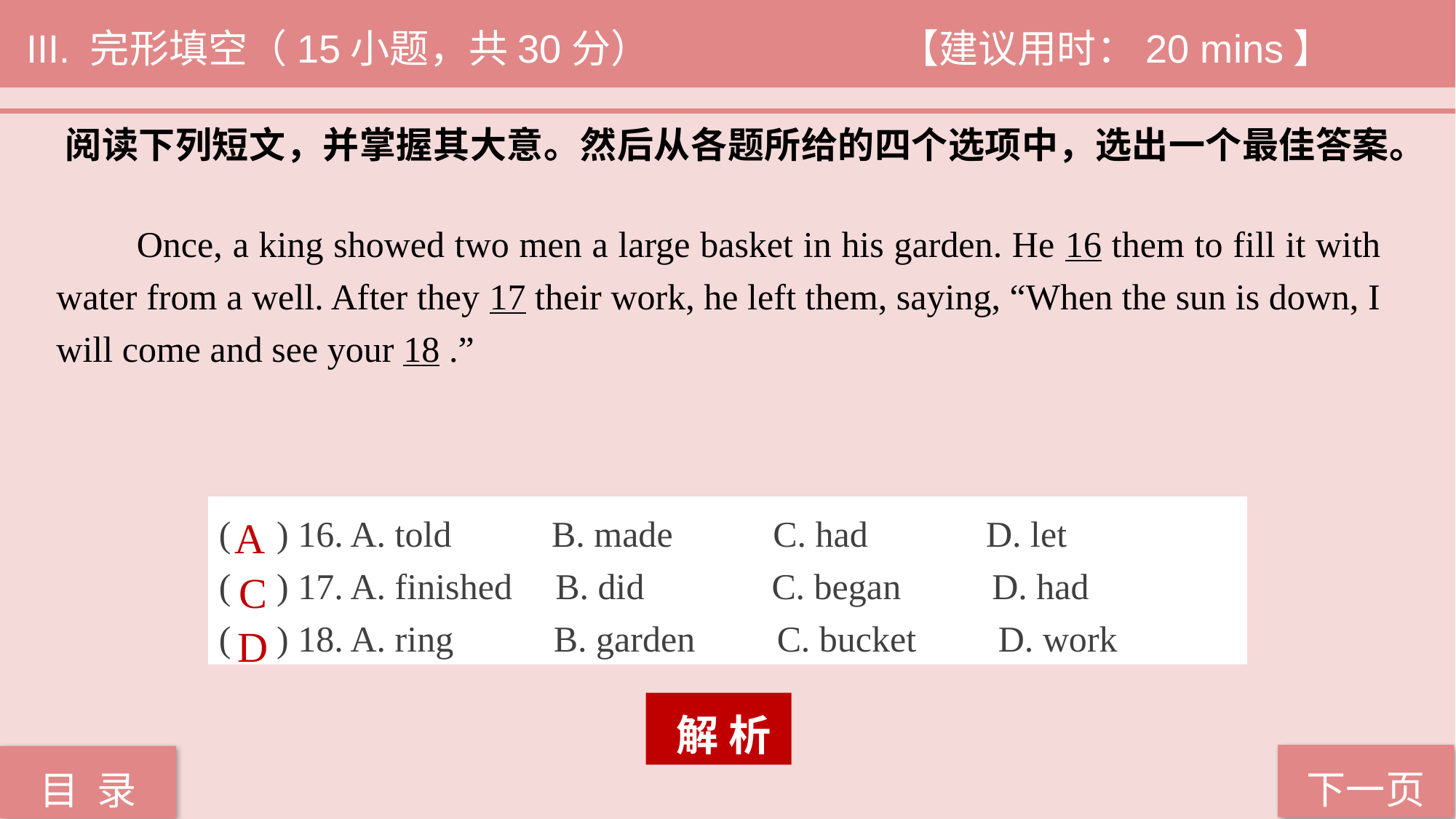

III. 完形填空（15小题，共30分） 			【建议用时：20 mins】
阅读下列短文，并掌握其大意。然后从各题所给的四个选项中，选出一个最佳答案。
        Once, a king showed two men a large basket in his garden. He 16 them to fill it with water from a well. After they 17 their work, he left them, saying, “When the sun is down, I will come and see your 18 .”
(     ) 16. A. told           B. made           C. had             D. let
(     ) 17. A. finished 	 B. did              C. began	 D. had
(     ) 18. A. ring           B. garden         C. bucket         D. work
A
C
D
 解 析